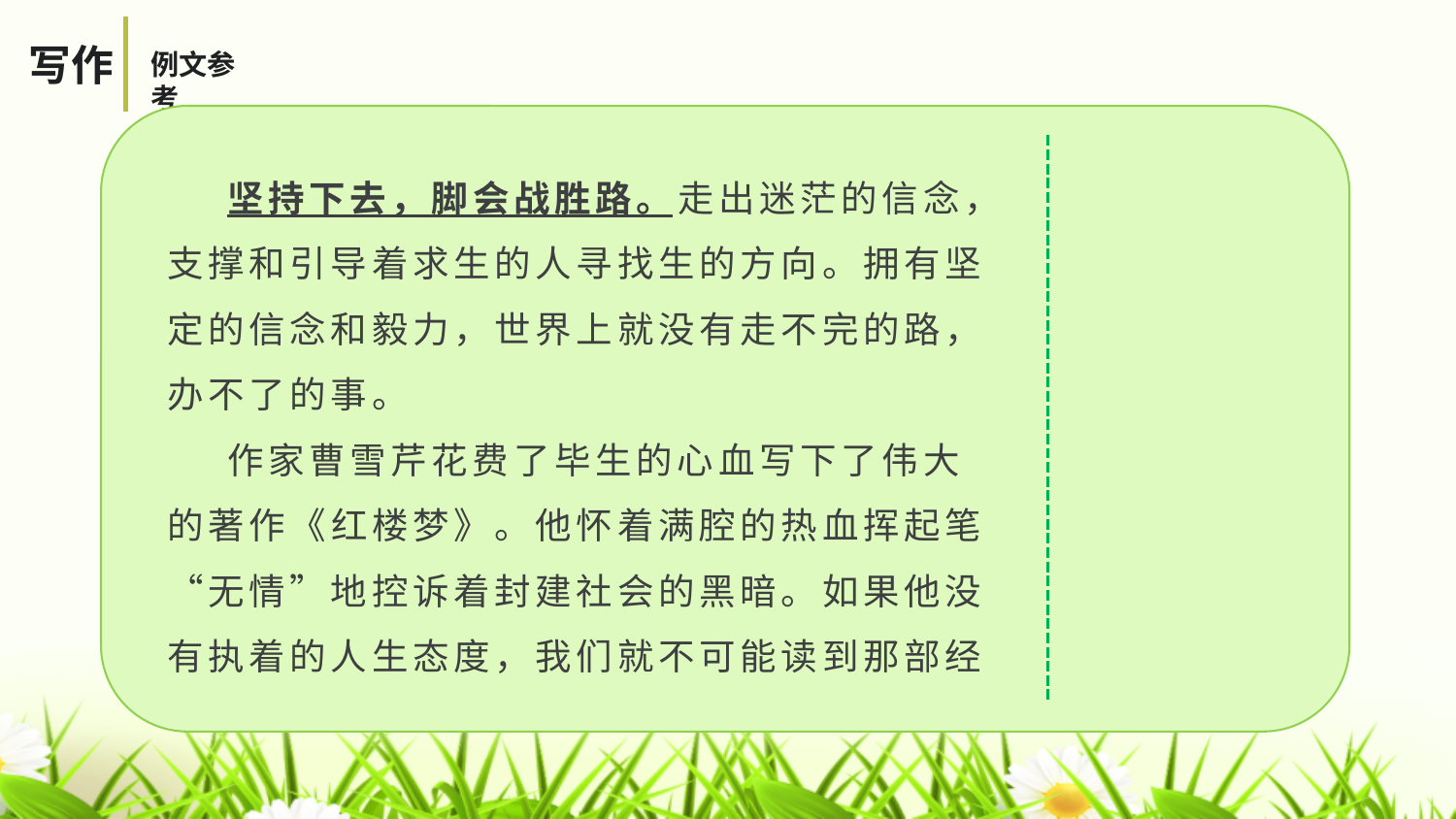

写作
例文参考

    坚持下去，脚会战胜路。走出迷茫的信念，支撑和引导着求生的人寻找生的方向。拥有坚定的信念和毅力，世界上就没有走不完的路，办不了的事。
    作家曹雪芹花费了毕生的心血写下了伟大的著作《红楼梦》。他怀着满腔的热血挥起笔“无情”地控诉着封建社会的黑暗。如果他没有执着的人生态度，我们就不可能读到那部经